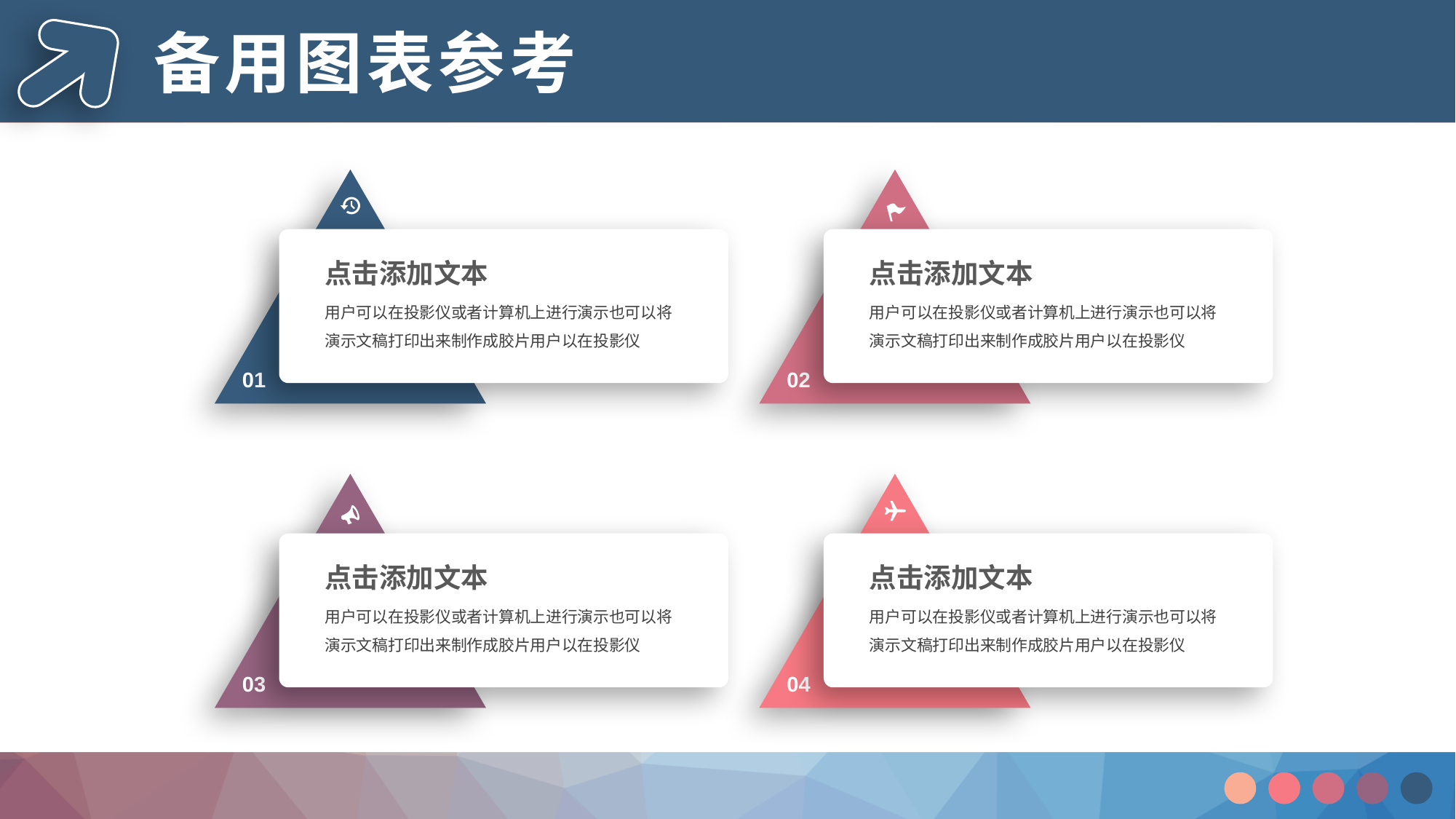

备用图表参考

01

02

点击添加文本
用户可以在投影仪或者计算机上进行演示也可以将演示文稿打印出来制作成胶片用户以在投影仪

点击添加文本
用户可以在投影仪或者计算机上进行演示也可以将演示文稿打印出来制作成胶片用户以在投影仪

03

04

点击添加文本
用户可以在投影仪或者计算机上进行演示也可以将演示文稿打印出来制作成胶片用户以在投影仪

点击添加文本
用户可以在投影仪或者计算机上进行演示也可以将演示文稿打印出来制作成胶片用户以在投影仪